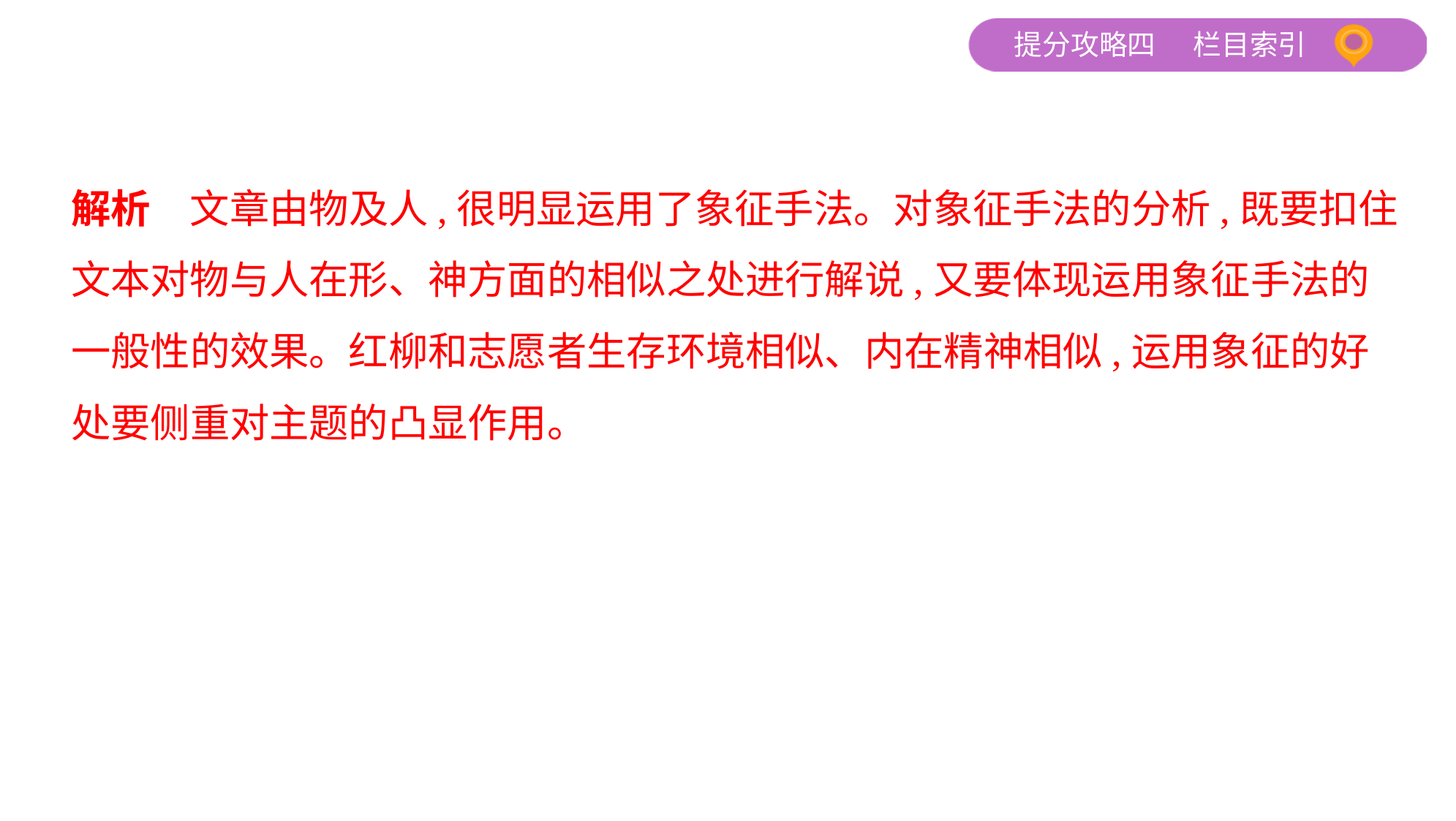

解析　文章由物及人,很明显运用了象征手法。对象征手法的分析,既要扣住
文本对物与人在形、神方面的相似之处进行解说,又要体现运用象征手法的
一般性的效果。红柳和志愿者生存环境相似、内在精神相似,运用象征的好
处要侧重对主题的凸显作用。